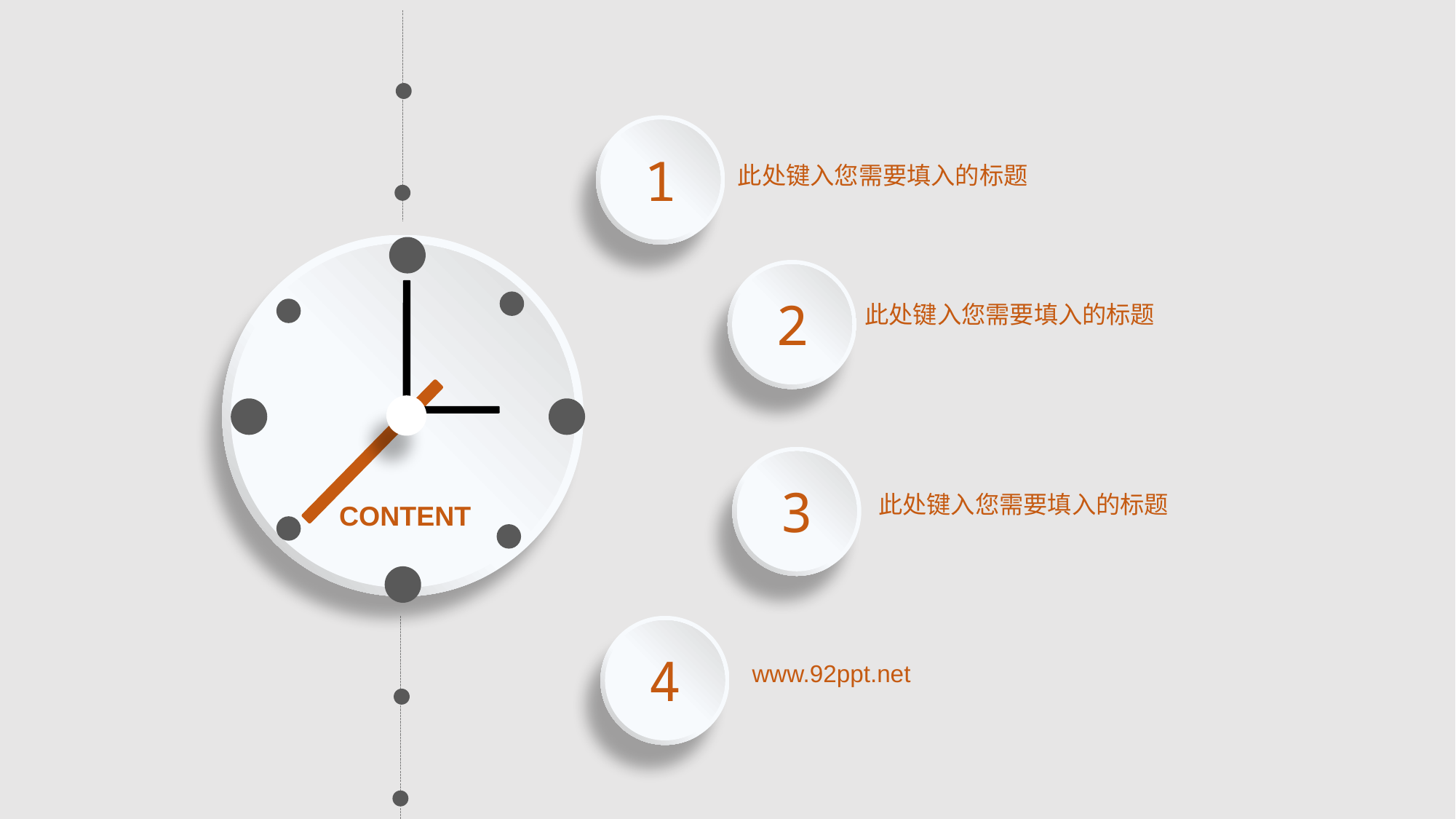

1
此处键入您需要填入的标题

2
此处键入您需要填入的标题

3
此处键入您需要填入的标题
CONTENT

4
www.92ppt.net